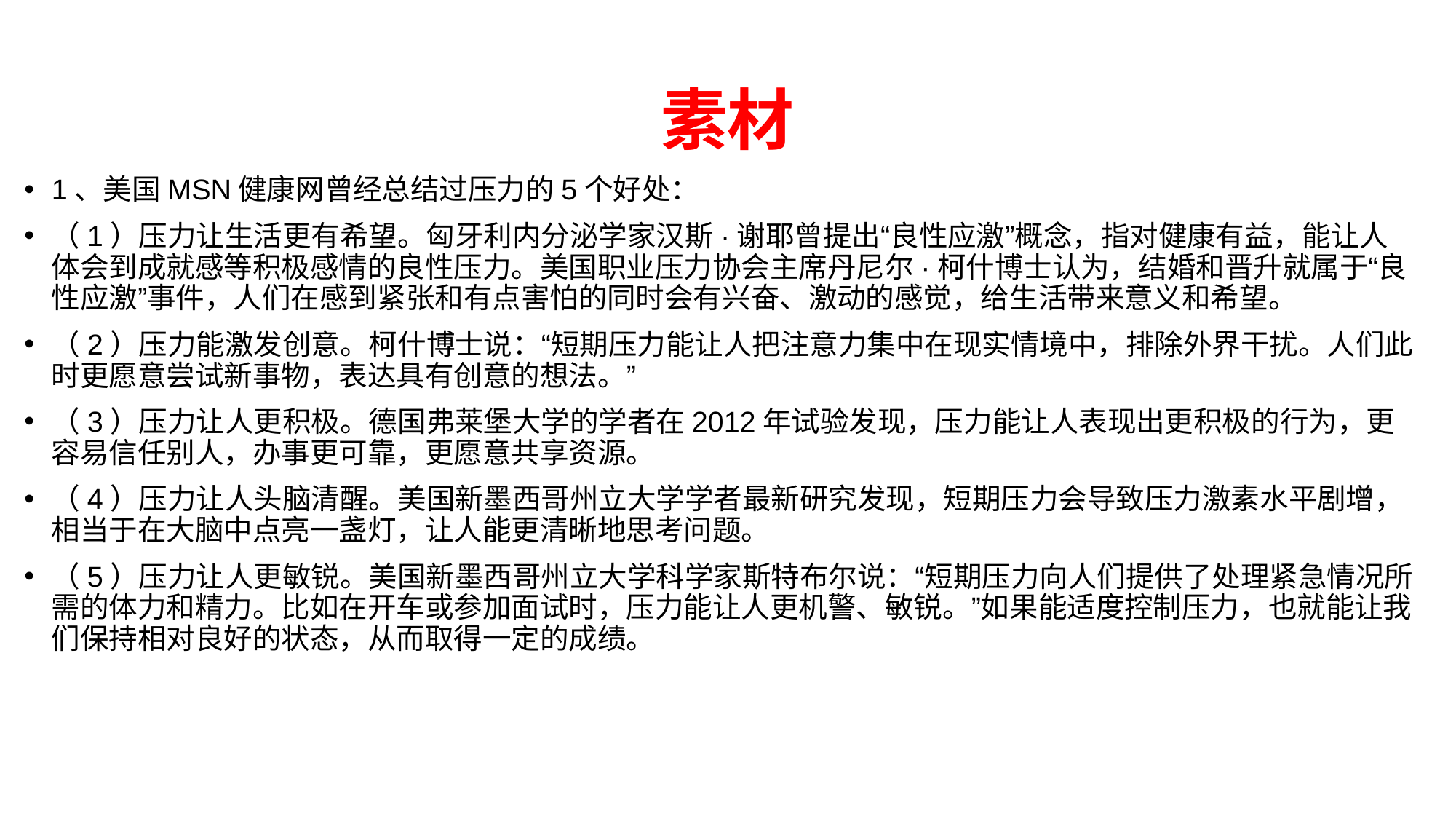

# 素材
1、美国MSN健康网曾经总结过压力的5个好处：
（1）压力让生活更有希望。匈牙利内分泌学家汉斯·谢耶曾提出“良性应激”概念，指对健康有益，能让人体会到成就感等积极感情的良性压力。美国职业压力协会主席丹尼尔·柯什博士认为，结婚和晋升就属于“良性应激”事件，人们在感到紧张和有点害怕的同时会有兴奋、激动的感觉，给生活带来意义和希望。
（2）压力能激发创意。柯什博士说：“短期压力能让人把注意力集中在现实情境中，排除外界干扰。人们此时更愿意尝试新事物，表达具有创意的想法。”
（3）压力让人更积极。德国弗莱堡大学的学者在2012年试验发现，压力能让人表现出更积极的行为，更容易信任别人，办事更可靠，更愿意共享资源。
（4）压力让人头脑清醒。美国新墨西哥州立大学学者最新研究发现，短期压力会导致压力激素水平剧增，相当于在大脑中点亮一盏灯，让人能更清晰地思考问题。
（5）压力让人更敏锐。美国新墨西哥州立大学科学家斯特布尔说：“短期压力向人们提供了处理紧急情况所需的体力和精力。比如在开车或参加面试时，压力能让人更机警、敏锐。”如果能适度控制压力，也就能让我们保持相对良好的状态，从而取得一定的成绩。